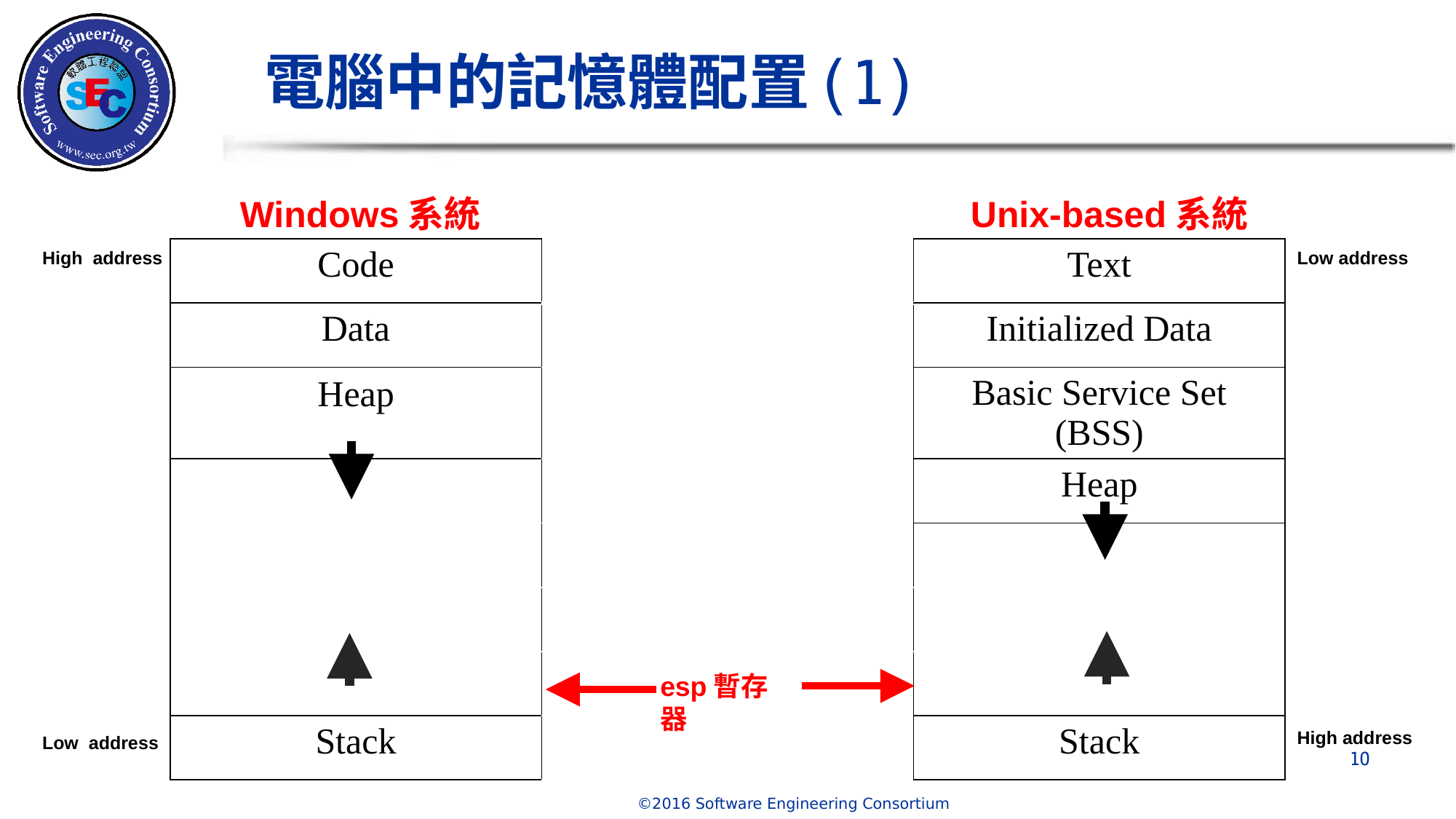

# 電腦中的記憶體配置(1)
Windows系統
Unix-based系統
| Code |  | Text |
| --- | --- | --- |
| Data |  | Initialized Data |
| Heap |  | Basic Service Set (BSS) |
|  |  | Heap |
|  |  |  |
|  |  |  |
|  |  |  |
| Stack |  | Stack |
High  address
Low address
esp暫存器
High address
Low  address
10